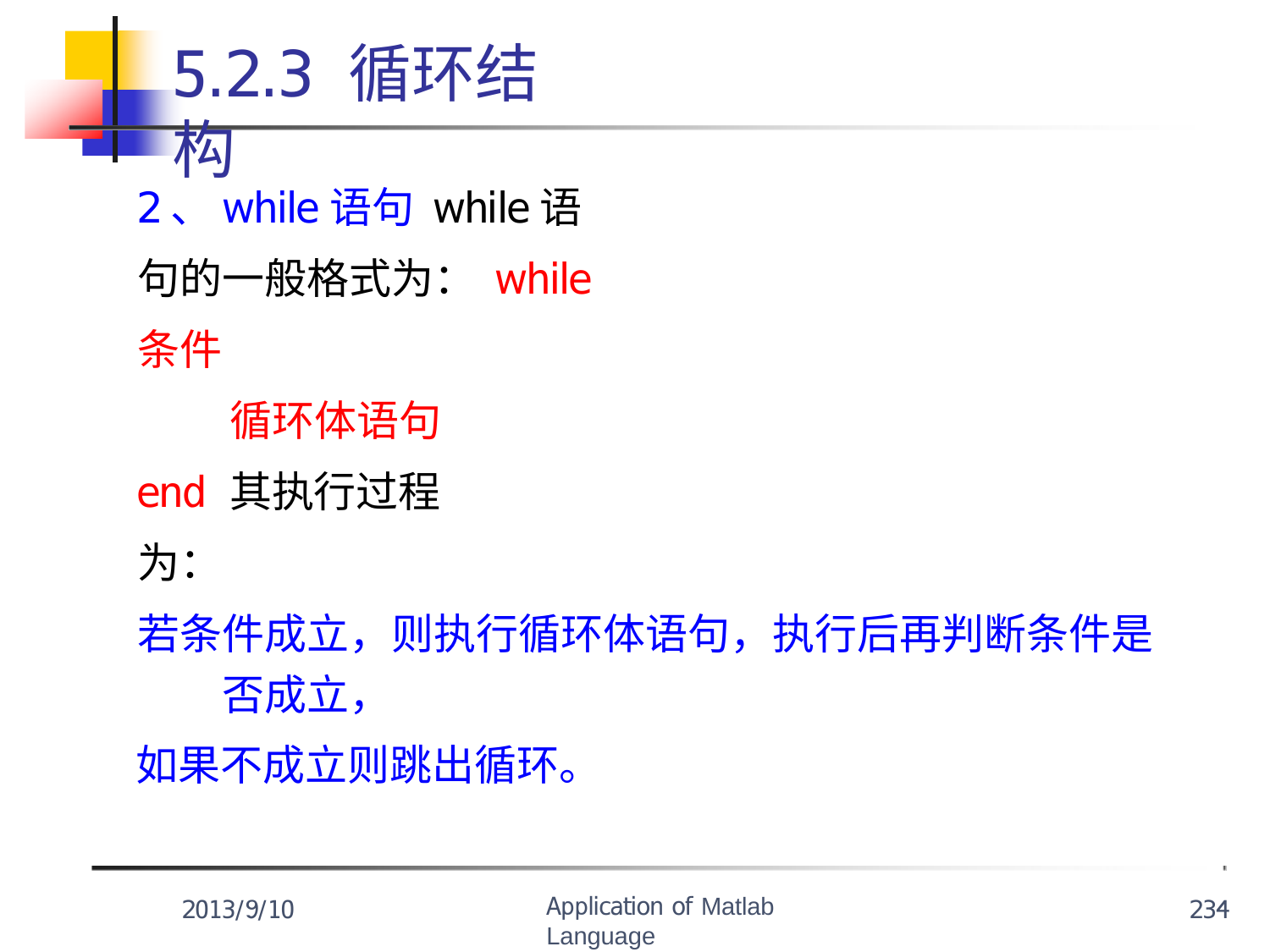

5.2.3 循环结构
2、while语句 while语句的一般格式为： while条件
循环体语句 end 其执行过程为：

若条件成立，则执行循环体语句，执行后再判断条件是 否成立，

如果不成立则跳出循环。
Application of Matlab Language
2013/9/10
234